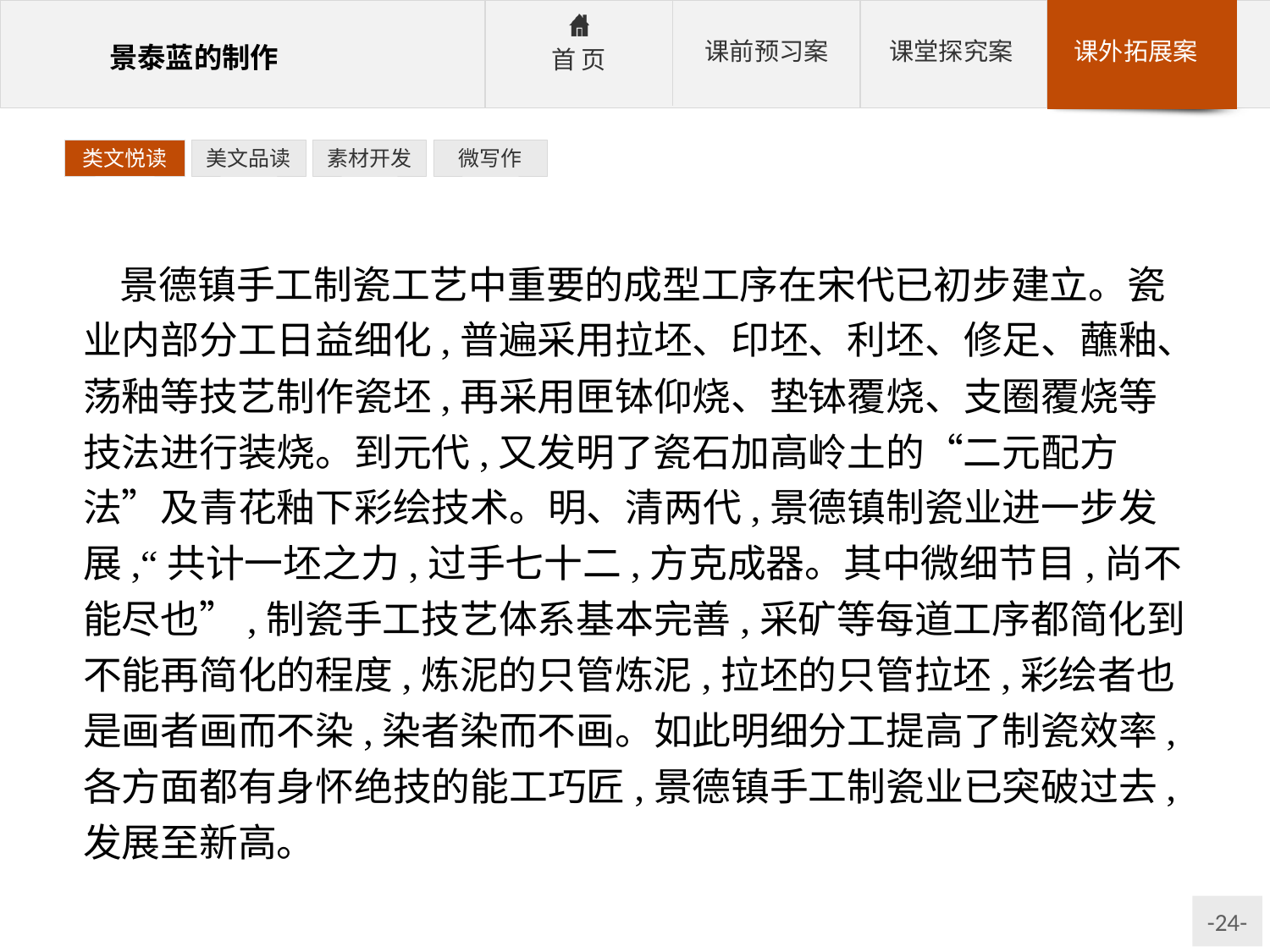

类文悦读
美文品读
素材开发
微写作
景德镇手工制瓷工艺中重要的成型工序在宋代已初步建立。瓷业内部分工日益细化,普遍采用拉坯、印坯、利坯、修足、蘸釉、荡釉等技艺制作瓷坯,再采用匣钵仰烧、垫钵覆烧、支圈覆烧等技法进行装烧。到元代,又发明了瓷石加高岭土的“二元配方法”及青花釉下彩绘技术。明、清两代,景德镇制瓷业进一步发展,“共计一坯之力,过手七十二,方克成器。其中微细节目,尚不能尽也”,制瓷手工技艺体系基本完善,采矿等每道工序都简化到不能再简化的程度,炼泥的只管炼泥,拉坯的只管拉坯,彩绘者也是画者画而不染,染者染而不画。如此明细分工提高了制瓷效率,各方面都有身怀绝技的能工巧匠,景德镇手工制瓷业已突破过去,发展至新高。